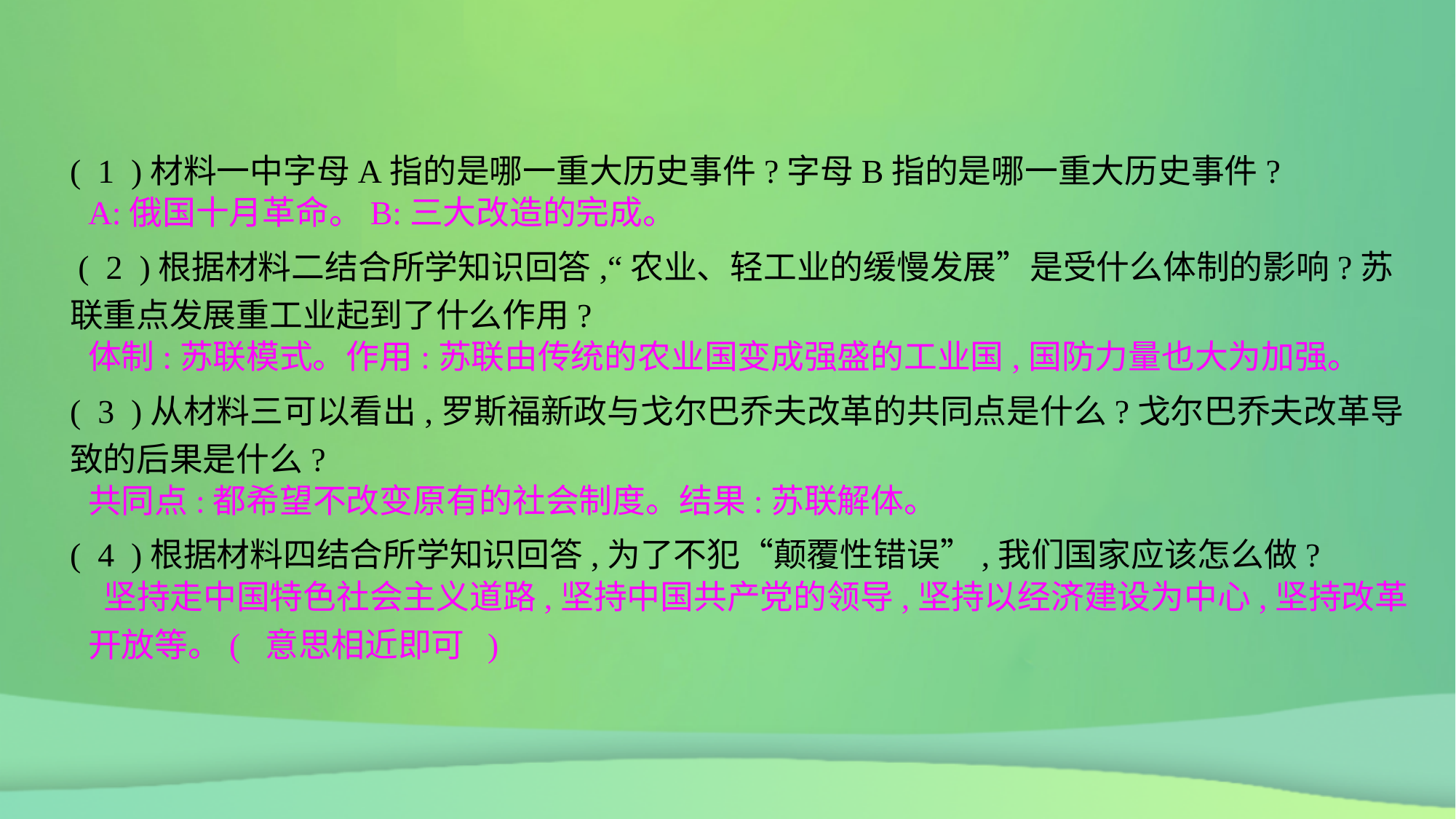

(  1  )材料一中字母A指的是哪一重大历史事件?字母B指的是哪一重大历史事件?

 (  2  )根据材料二结合所学知识回答,“农业、轻工业的缓慢发展”是受什么体制的影响?苏联重点发展重工业起到了什么作用?

(  3  )从材料三可以看出,罗斯福新政与戈尔巴乔夫改革的共同点是什么?戈尔巴乔夫改革导致的后果是什么?

(  4  )根据材料四结合所学知识回答,为了不犯“颠覆性错误”,我们国家应该怎么做?
A:俄国十月革命。B:三大改造的完成。

体制:苏联模式。作用:苏联由传统的农业国变成强盛的工业国,国防力量也大为加强。

共同点:都希望不改变原有的社会制度。结果:苏联解体。

 坚持走中国特色社会主义道路,坚持中国共产党的领导,坚持以经济建设为中心,坚持改革开放等。(  意思相近即可  )